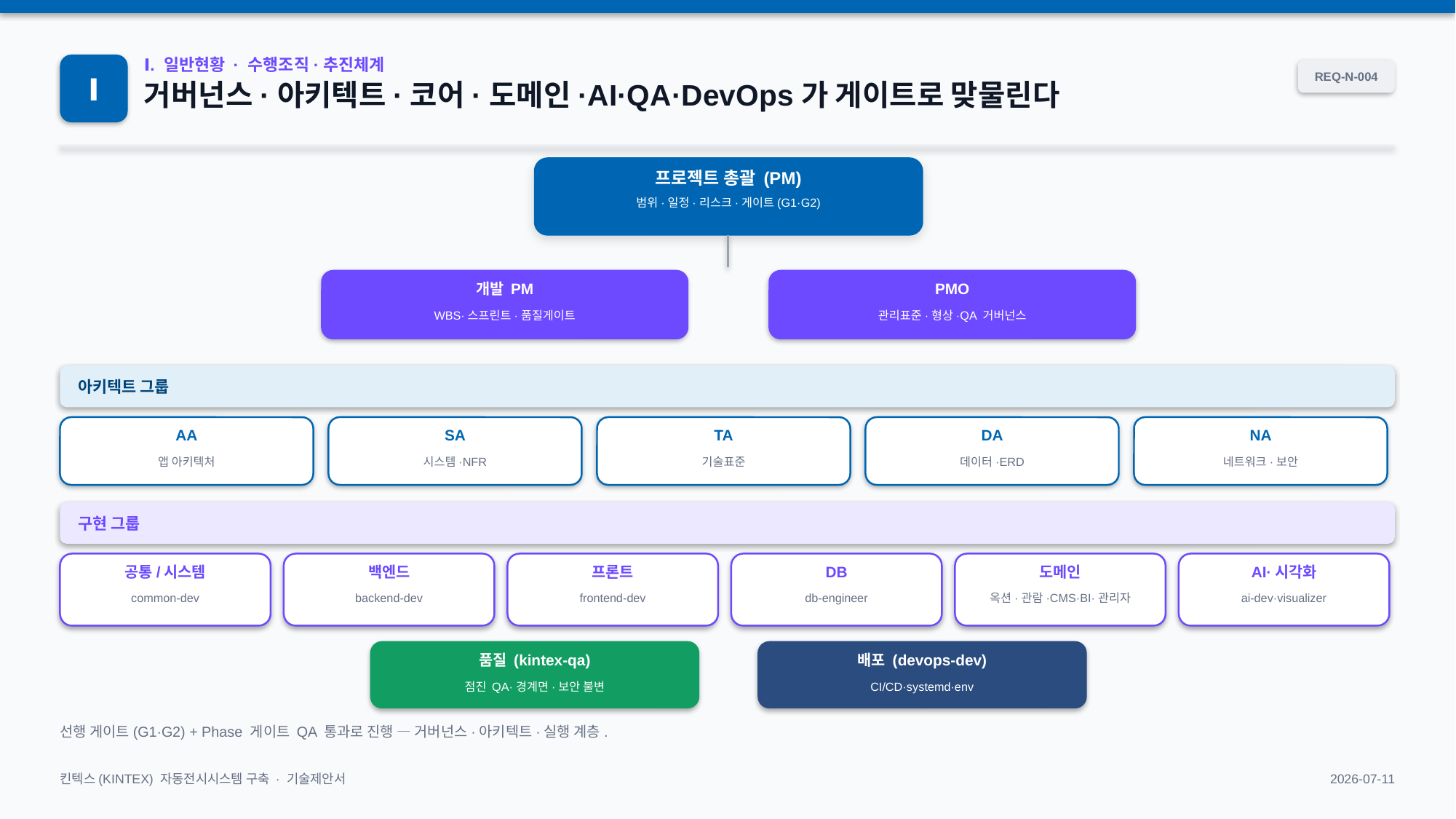

Ⅰ
Ⅰ. 일반현황 · 수행조직·추진체계

REQ-N-004
거버넌스·아키텍트·코어·도메인·AI·QA·DevOps가 게이트로 맞물린다

프로젝트 총괄 (PM)
범위·일정·리스크·게이트(G1·G2)

개발 PM
PMO
WBS·스프린트·품질게이트
관리표준·형상·QA 거버넌스

아키텍트 그룹

AA
SA
TA
DA
NA
앱 아키텍처
시스템·NFR
기술표준
데이터·ERD
네트워크·보안

구현 그룹

공통/시스템
백엔드
프론트
DB
도메인
AI·시각화
common-dev
backend-dev
frontend-dev
db-engineer
옥션·관람·CMS·BI·관리자
ai-dev·visualizer

품질 (kintex-qa)
배포 (devops-dev)
점진 QA·경계면·보안 불변
CI/CD·systemd·env
선행 게이트(G1·G2) + Phase 게이트 QA 통과로 진행 — 거버넌스·아키텍트·실행 계층.
킨텍스(KINTEX) 자동전시시스템 구축 · 기술제안서
2026-07-11